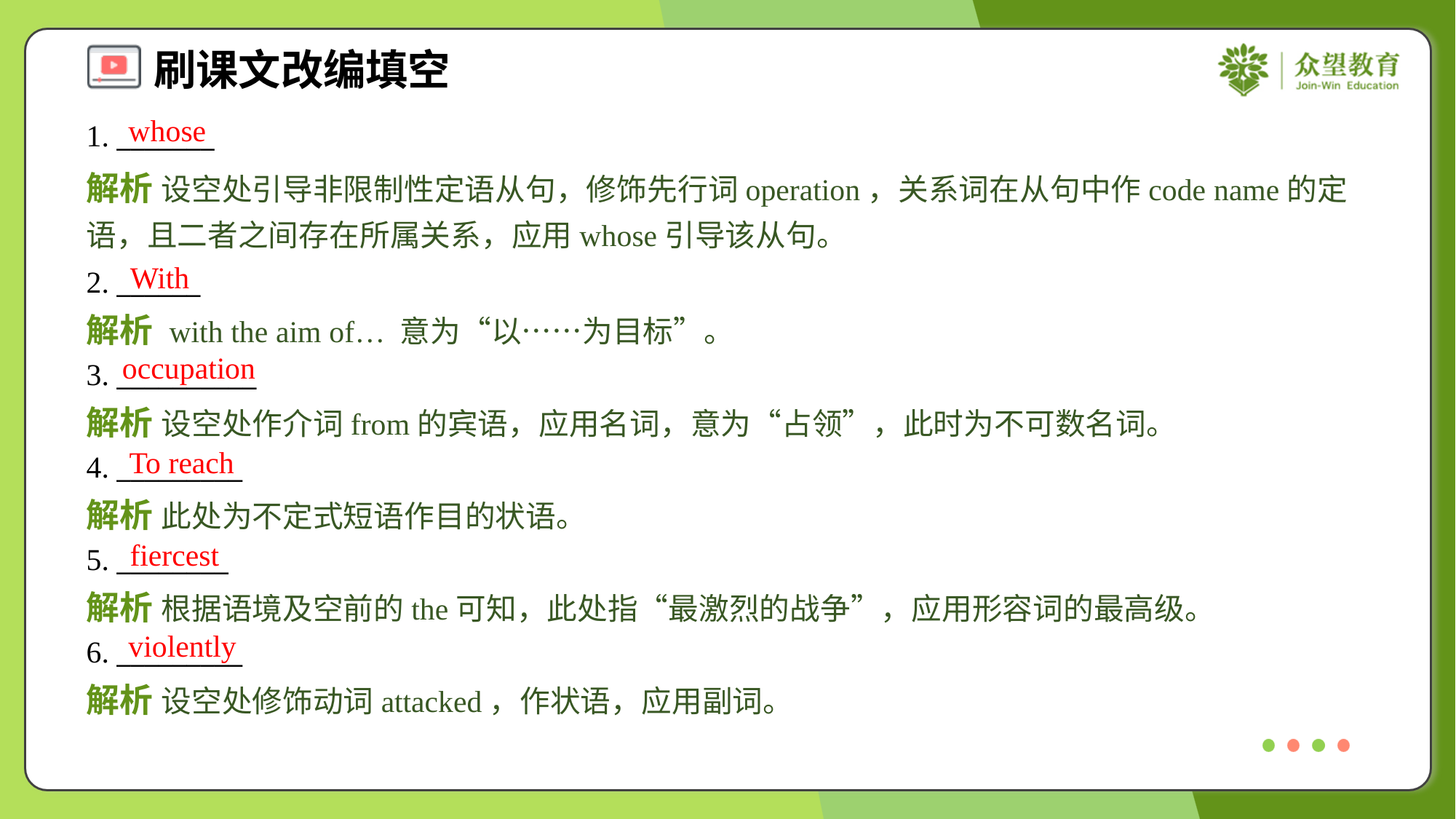

whose
1. _______
解析 设空处引导非限制性定语从句，修饰先行词operation，关系词在从句中作code name的定语，且二者之间存在所属关系，应用whose引导该从句。
With
2. ______
解析 with the aim of… 意为“以……为目标”。
occupation
3. __________
解析 设空处作介词from的宾语，应用名词，意为“占领”，此时为不可数名词。
To reach
4. _________
解析 此处为不定式短语作目的状语。
fiercest
5. ________
解析 根据语境及空前的the可知，此处指“最激烈的战争”，应用形容词的最高级。
violently
6. _________
解析 设空处修饰动词attacked，作状语，应用副词。